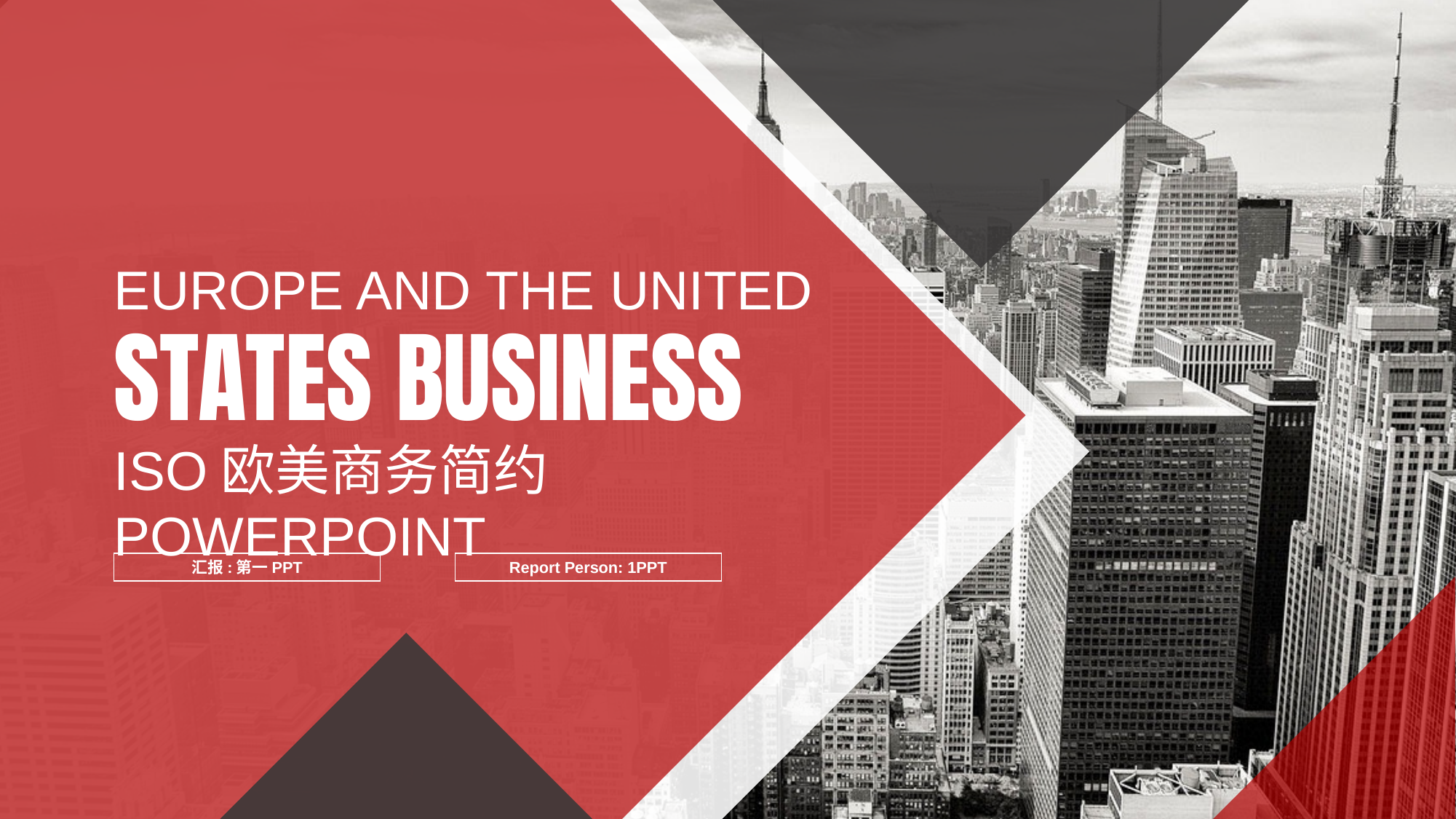

Europe and the United States business

ISO欧美商务简约POWERPOINT
汇报:第一PPT
Report Person: 1PPT